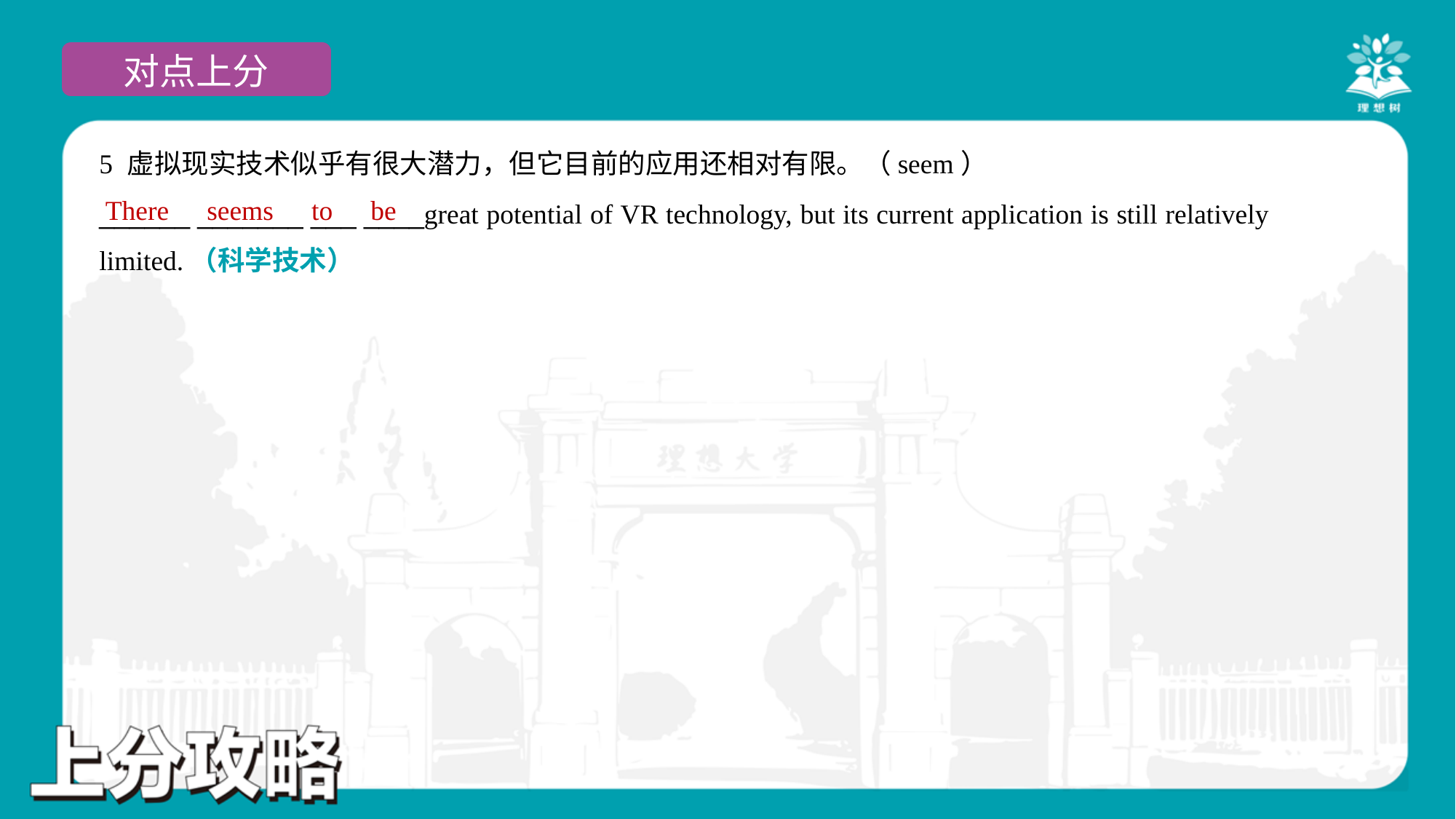

5 虚拟现实技术似乎有很大潜力，但它目前的应用还相对有限。（seem）
______ _______ ___ ____great potential of VR technology, but its current application is still relatively
limited.（科学技术）
There
seems
to
be